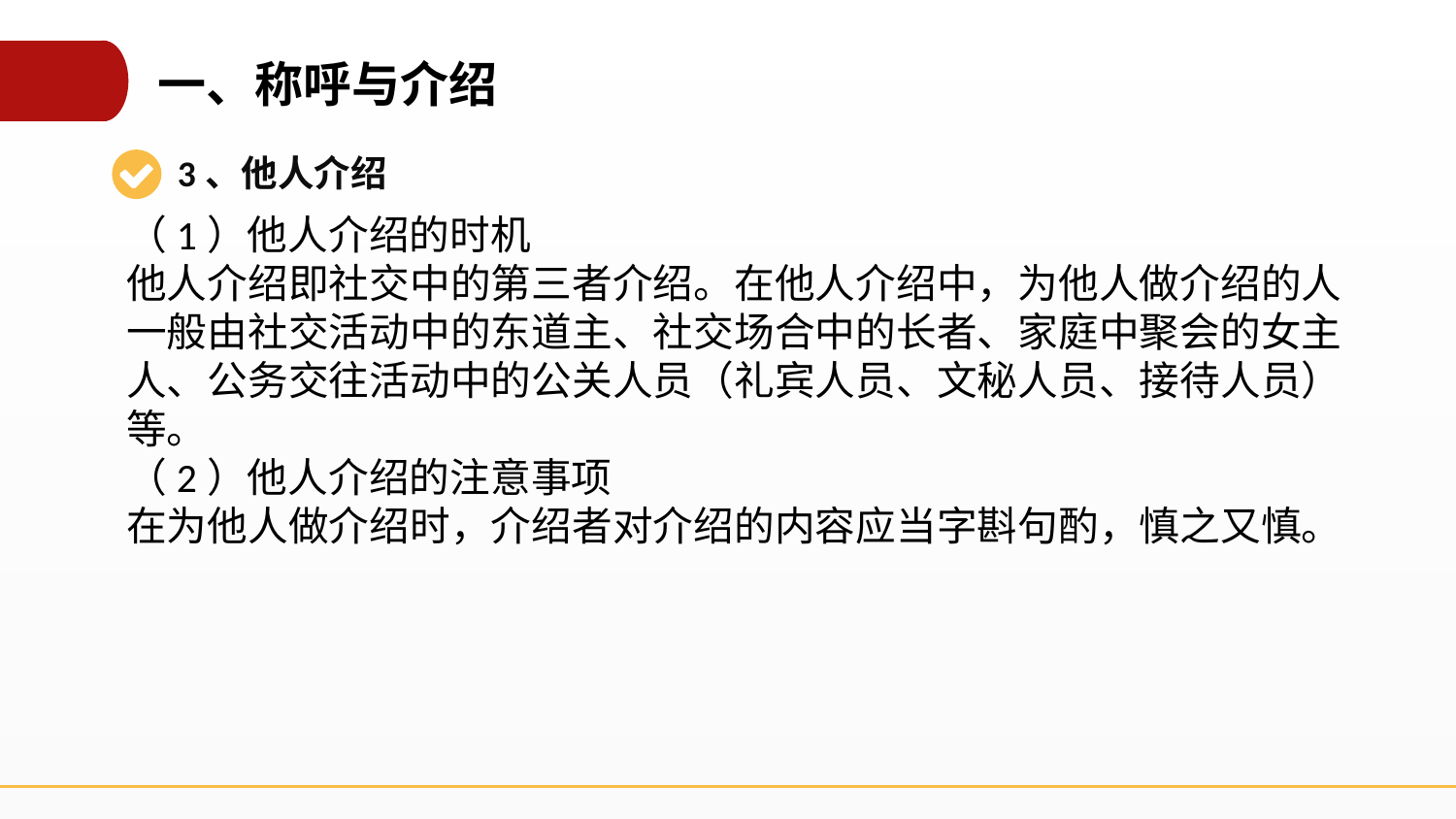

一、称呼与介绍

3、他人介绍
（1）他人介绍的时机
他人介绍即社交中的第三者介绍。在他人介绍中，为他人做介绍的人一般由社交活动中的东道主、社交场合中的长者、家庭中聚会的女主人、公务交往活动中的公关人员（礼宾人员、文秘人员、接待人员）等。
（2）他人介绍的注意事项
在为他人做介绍时，介绍者对介绍的内容应当字斟句酌，慎之又慎。